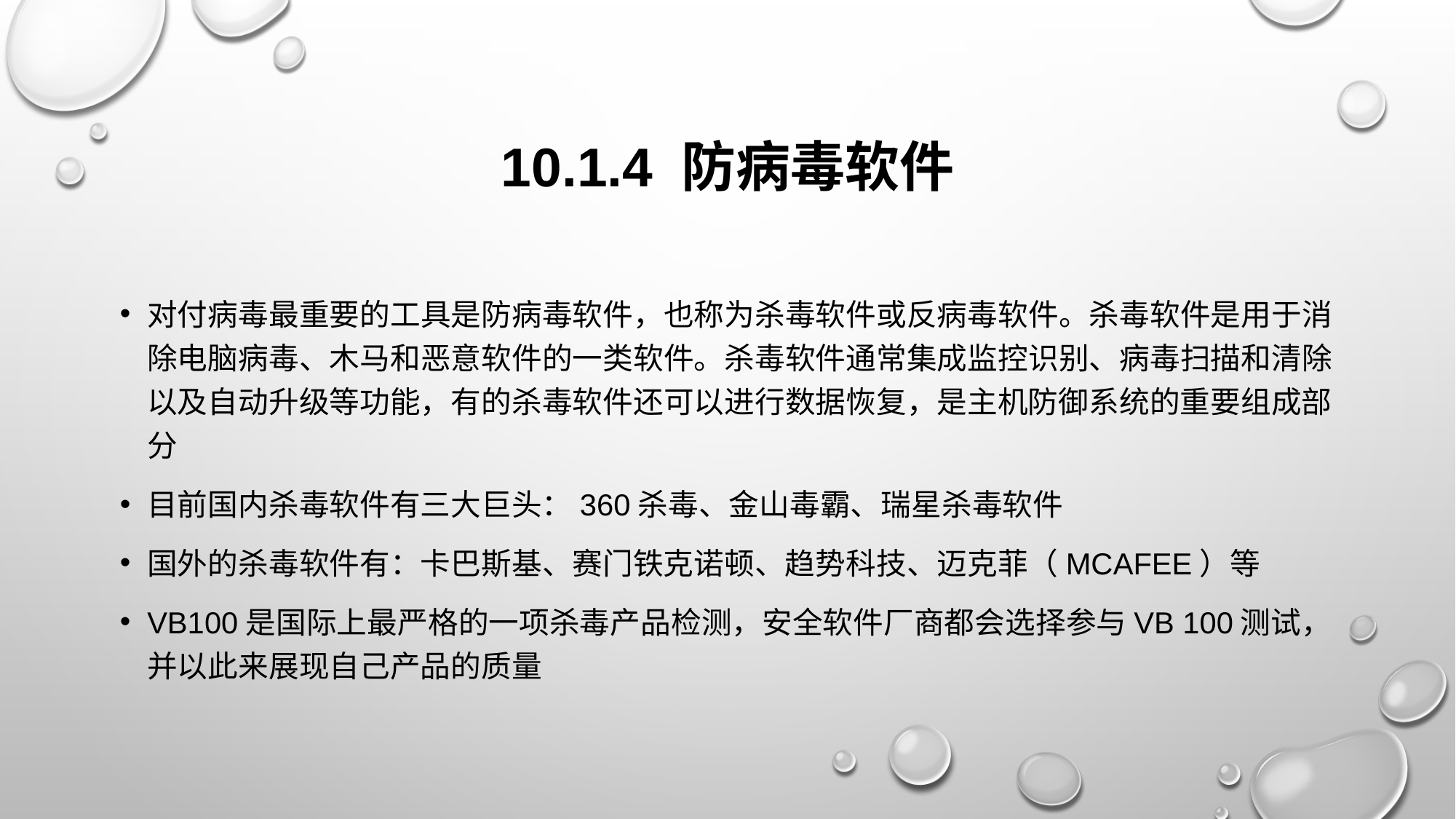

# 10.1.4 防病毒软件
对付病毒最重要的工具是防病毒软件，也称为杀毒软件或反病毒软件。杀毒软件是用于消除电脑病毒、木马和恶意软件的一类软件。杀毒软件通常集成监控识别、病毒扫描和清除以及自动升级等功能，有的杀毒软件还可以进行数据恢复，是主机防御系统的重要组成部分
目前国内杀毒软件有三大巨头：360杀毒、金山毒霸、瑞星杀毒软件
国外的杀毒软件有：卡巴斯基、赛门铁克诺顿、趋势科技、迈克菲（McAfee）等
VB100是国际上最严格的一项杀毒产品检测，安全软件厂商都会选择参与VB 100测试，并以此来展现自己产品的质量